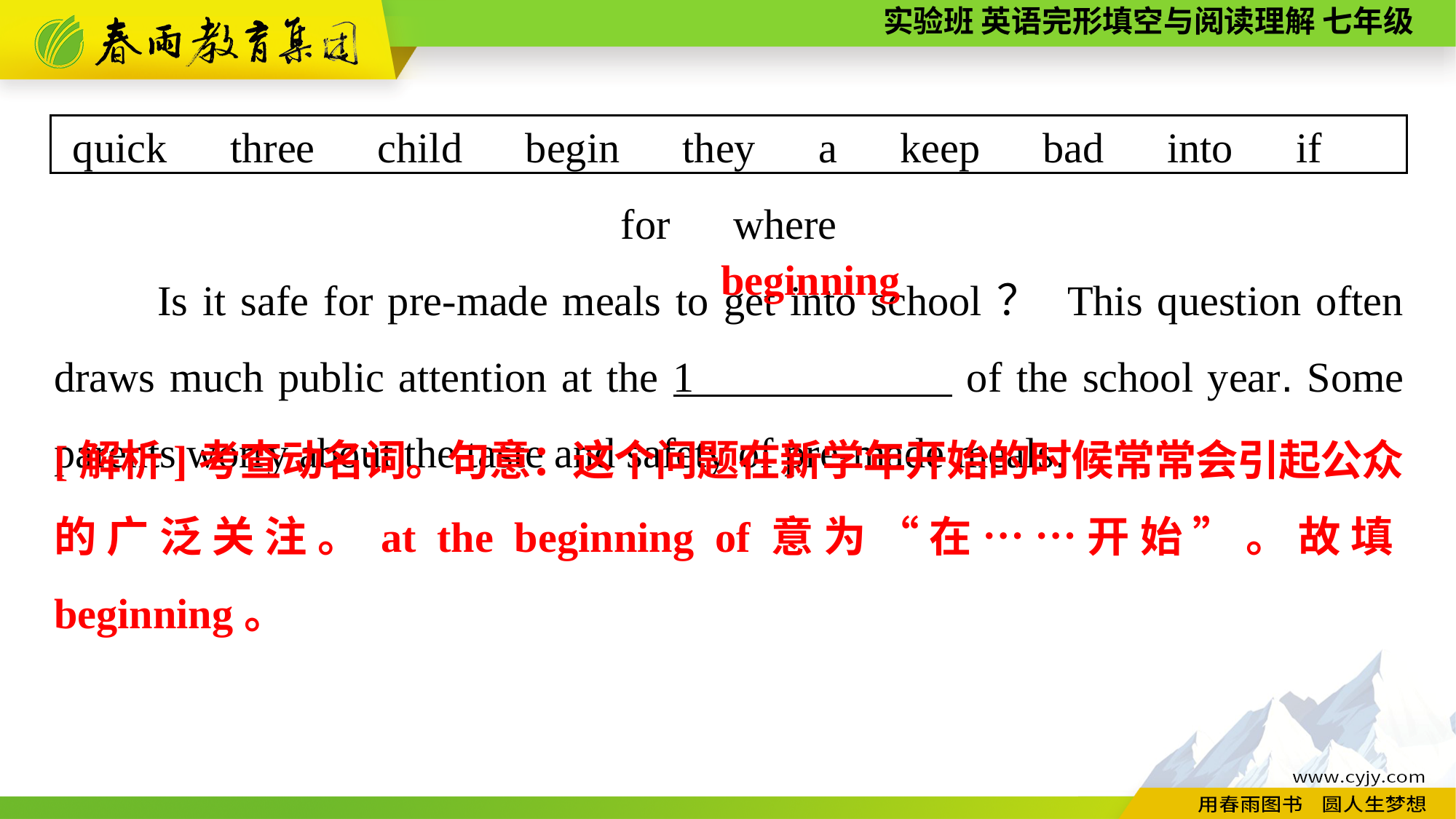

quick　three　child　begin　they　a　keep　bad　into　if　for　where
　　Is it safe for pre-made meals to get into school？ This question often draws much public attention at the 1                   of the school year. Some parents worry about the taste and safety of pre-made meals.

beginning
[解析]考查动名词。句意：这个问题在新学年开始的时候常常会引起公众的广泛关注。at the beginning of意为“在……开始”。故填beginning。